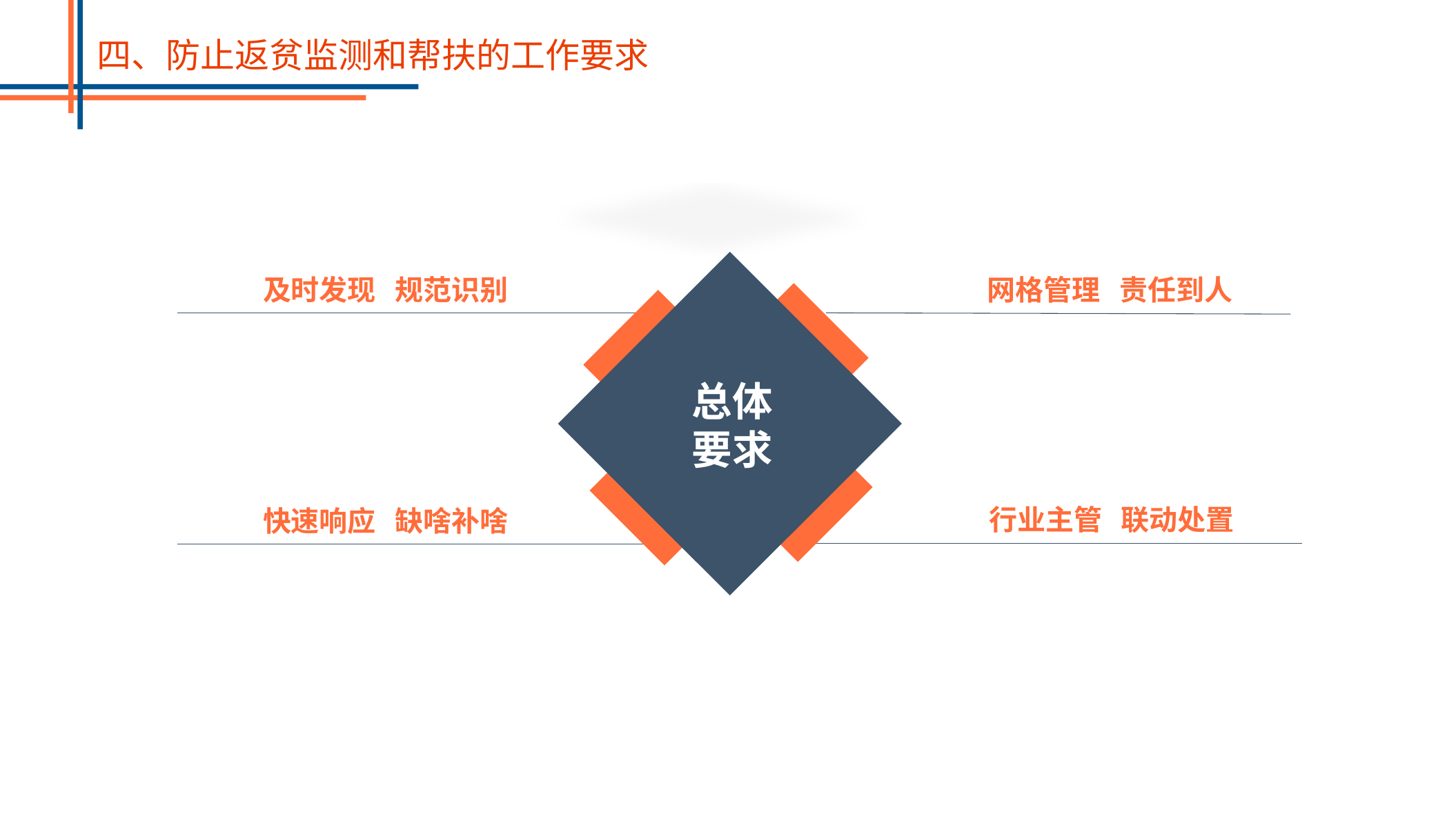

四、防止返贫监测和帮扶的工作要求

总体
要求
及时发现   规范识别
网格管理   责任到人

行业主管   联动处置
快速响应   缺啥补啥